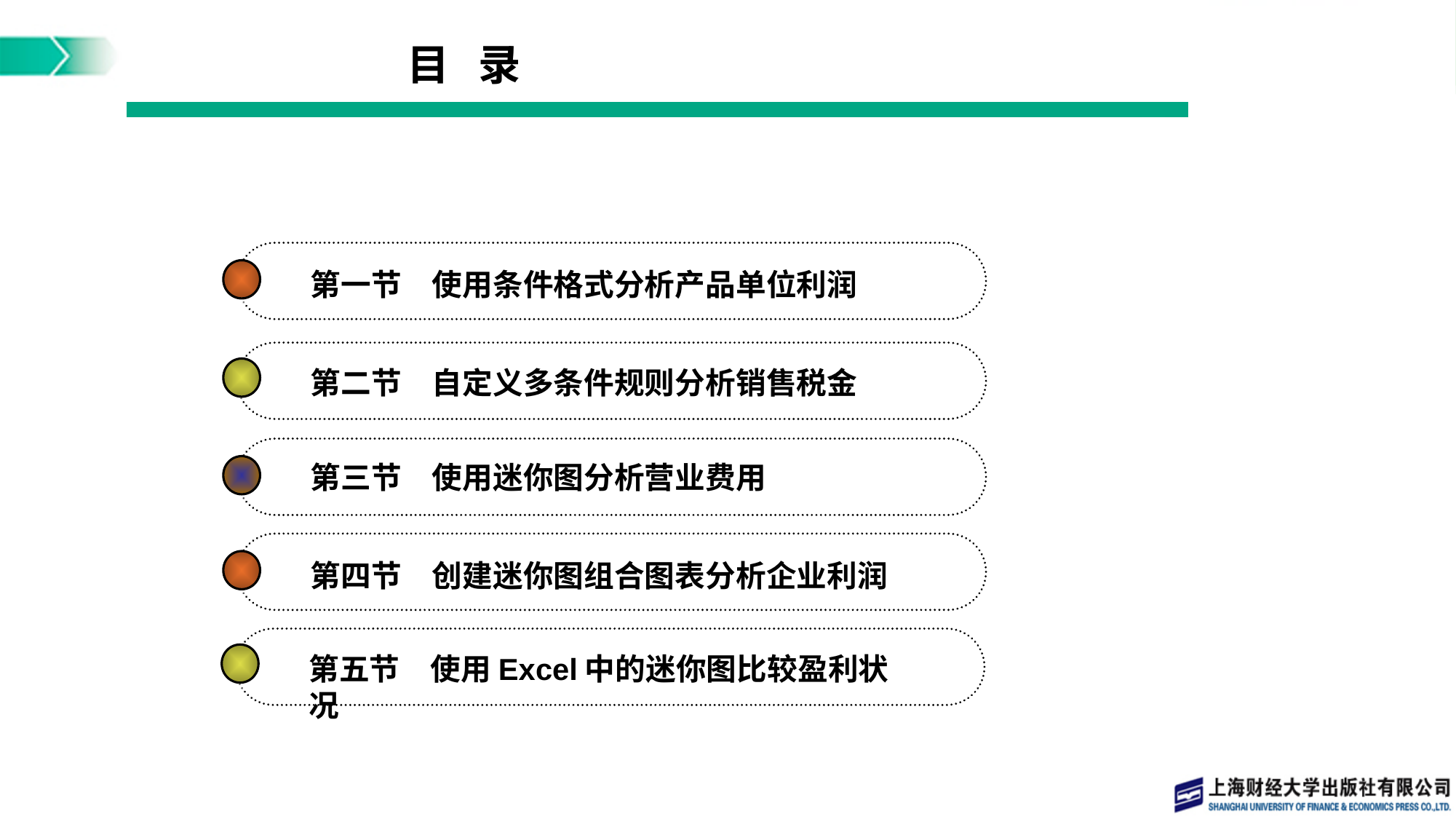

目   录

第一节　使用条件格式分析产品单位利润

第二节　自定义多条件规则分析销售税金

第三节　使用迷你图分析营业费用

第四节　创建迷你图组合图表分析企业利润

第五节　使用Excel中的迷你图比较盈利状况